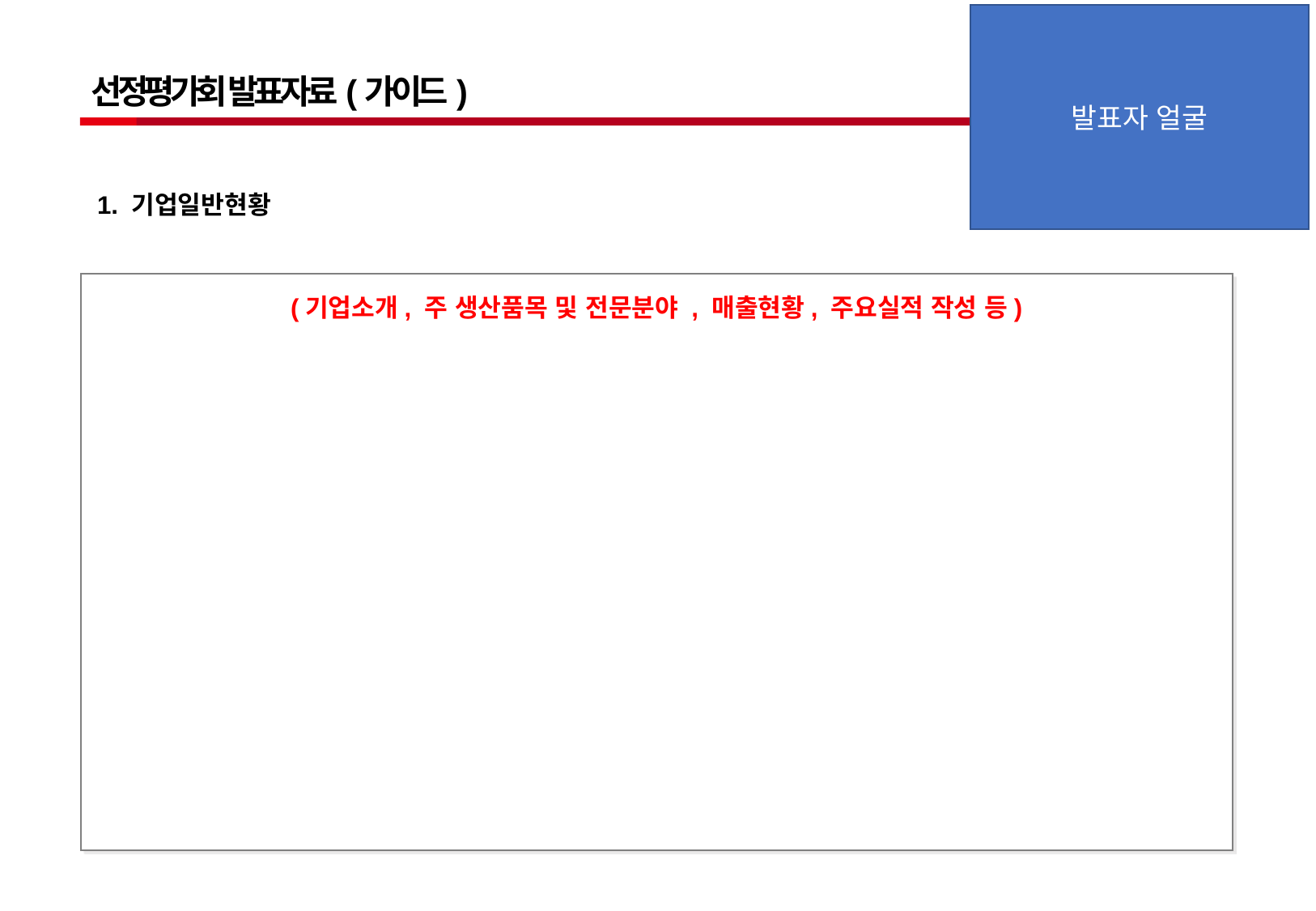

발표자 얼굴
선정평가회 발표자료(가이드)

1. 기업일반현황

(기업소개, 주 생산품목 및 전문분야 , 매출현황, 주요실적 작성 등)